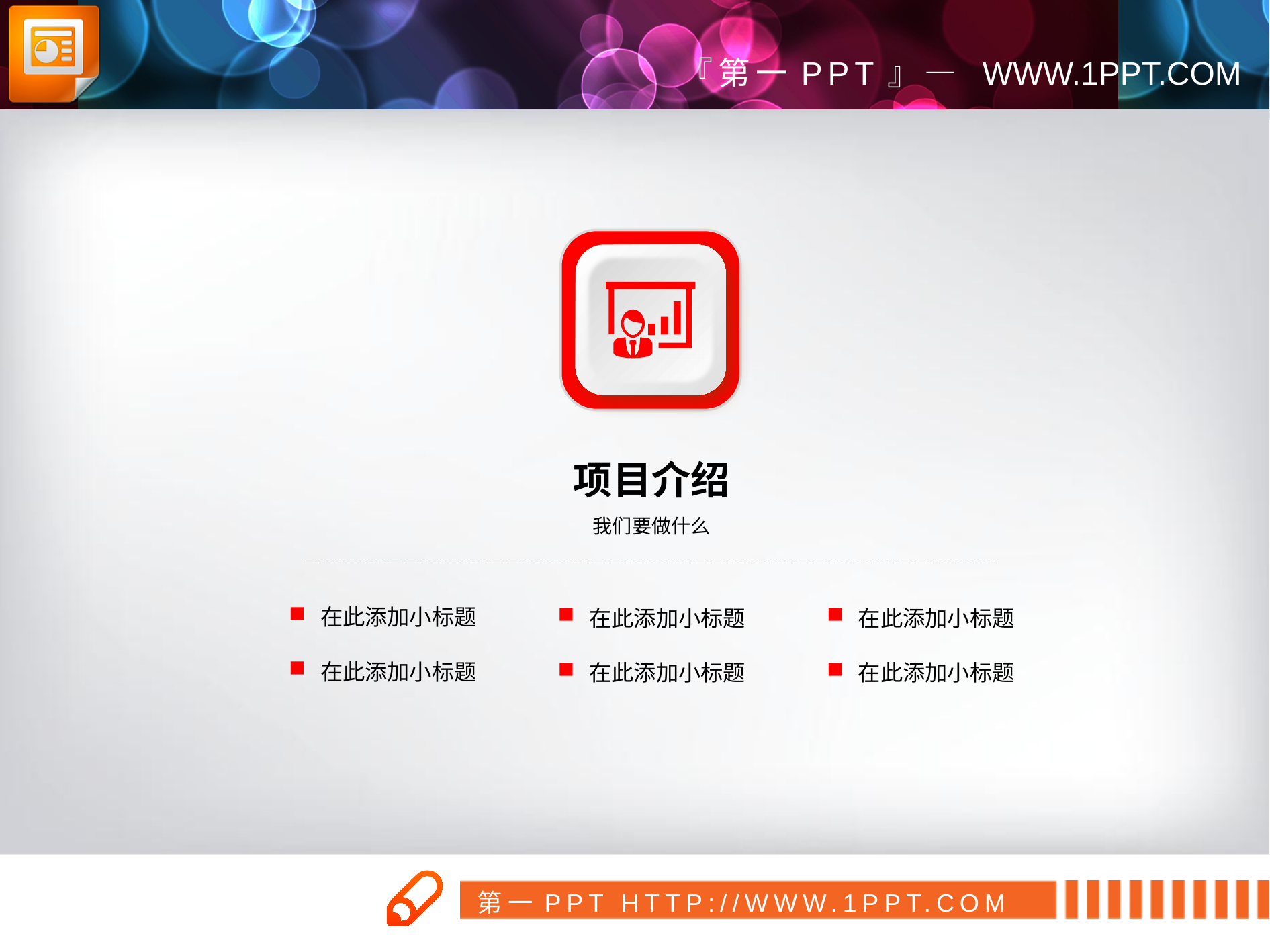

项目介绍
我们要做什么
在此添加小标题
在此添加小标题
在此添加小标题
在此添加小标题
在此添加小标题
在此添加小标题